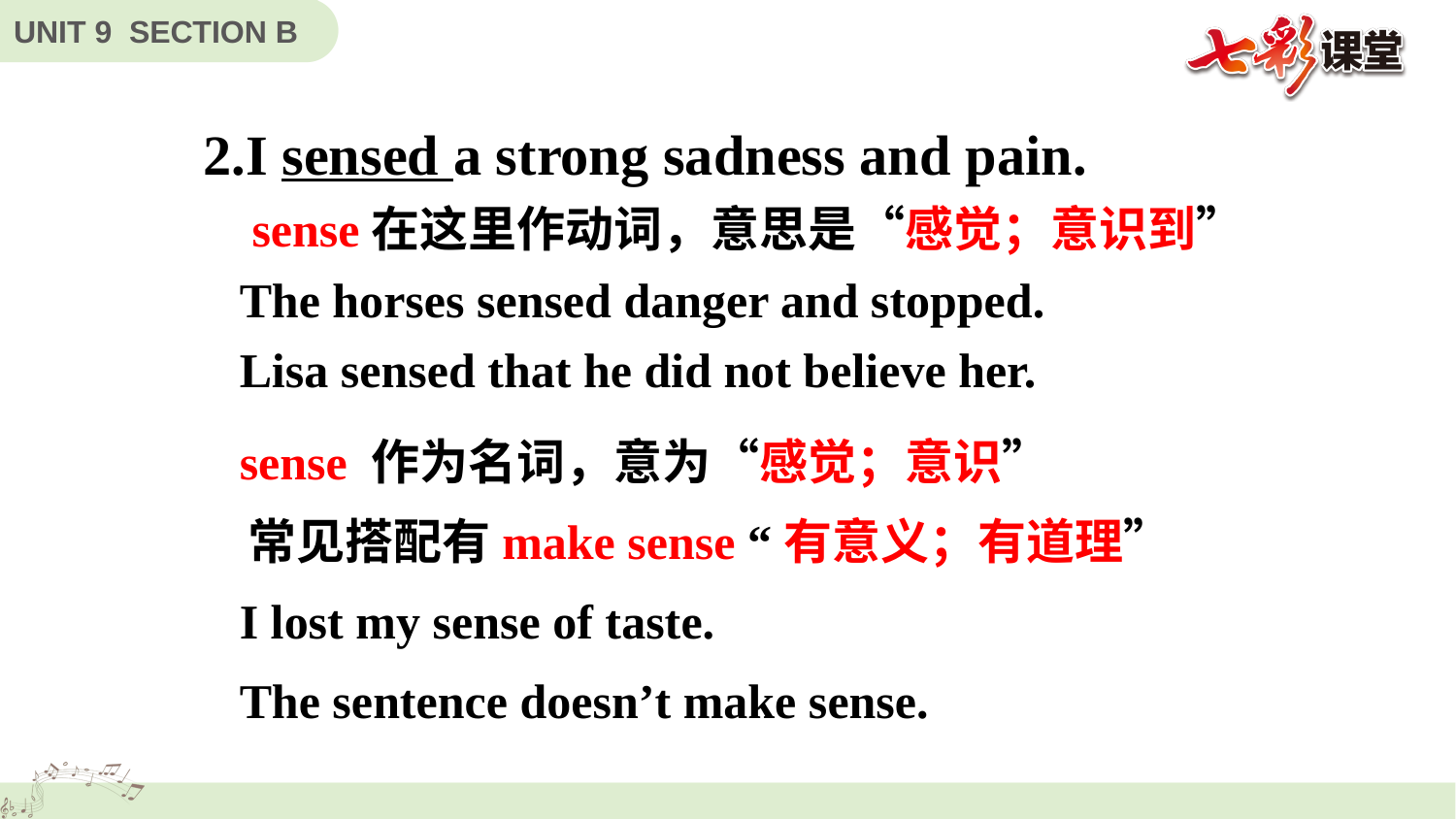

2.I sensed a strong sadness and pain.
    sense在这里作动词，意思是“感觉；意识到”
   The horses sensed danger and stopped.
   Lisa sensed that he did not believe her.
   sense 作为名词，意为“感觉；意识”
   常见搭配有make sense “有意义；有道理”
   I lost my sense of taste.
   The sentence doesn’t make sense.